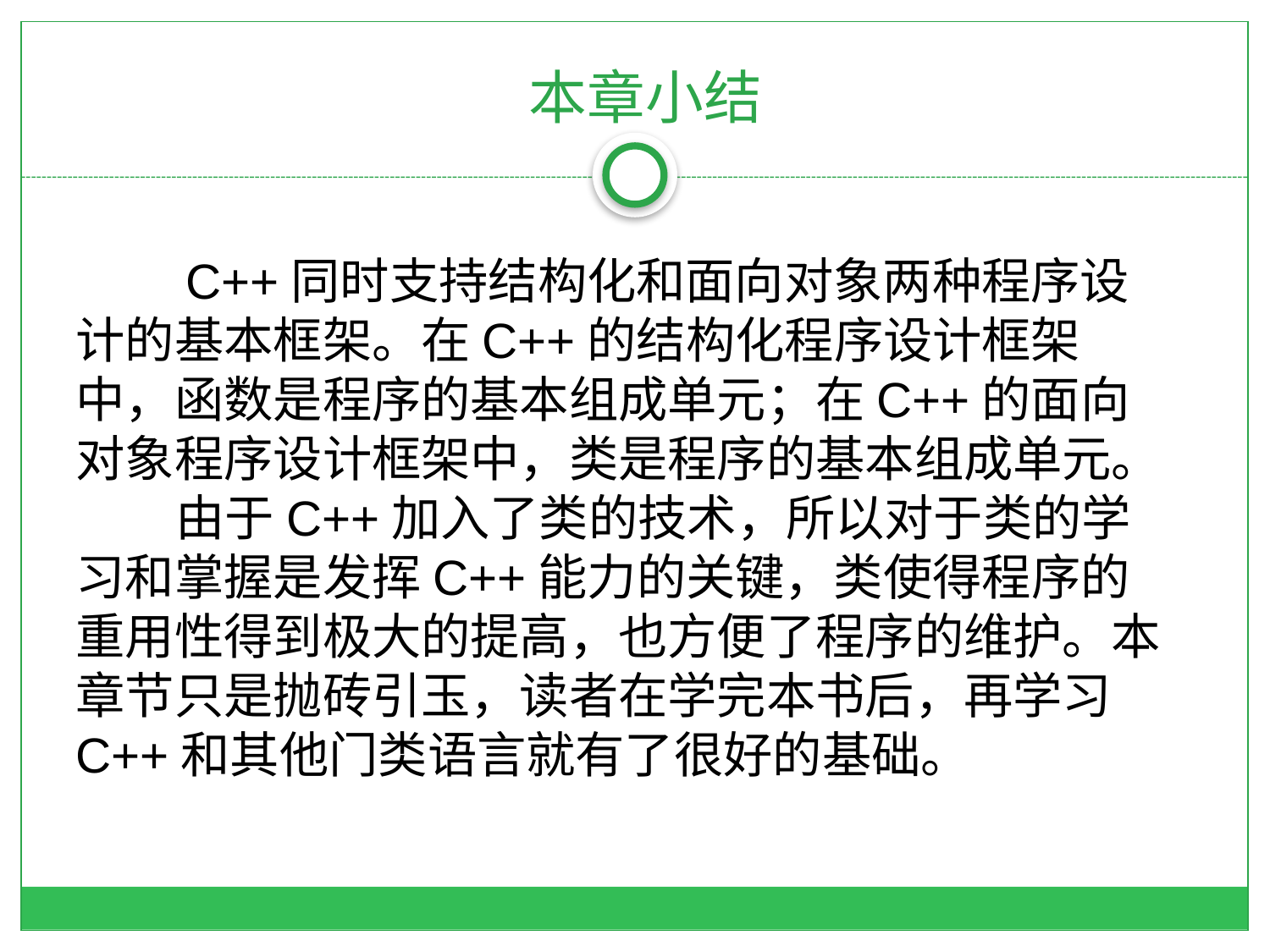

本章小结
        C++同时支持结构化和面向对象两种程序设计的基本框架。在C++的结构化程序设计框架中，函数是程序的基本组成单元；在C++的面向对象程序设计框架中，类是程序的基本组成单元。
        由于C++加入了类的技术，所以对于类的学习和掌握是发挥C++能力的关键，类使得程序的重用性得到极大的提高，也方便了程序的维护。本章节只是抛砖引玉，读者在学完本书后，再学习C++和其他门类语言就有了很好的基础。